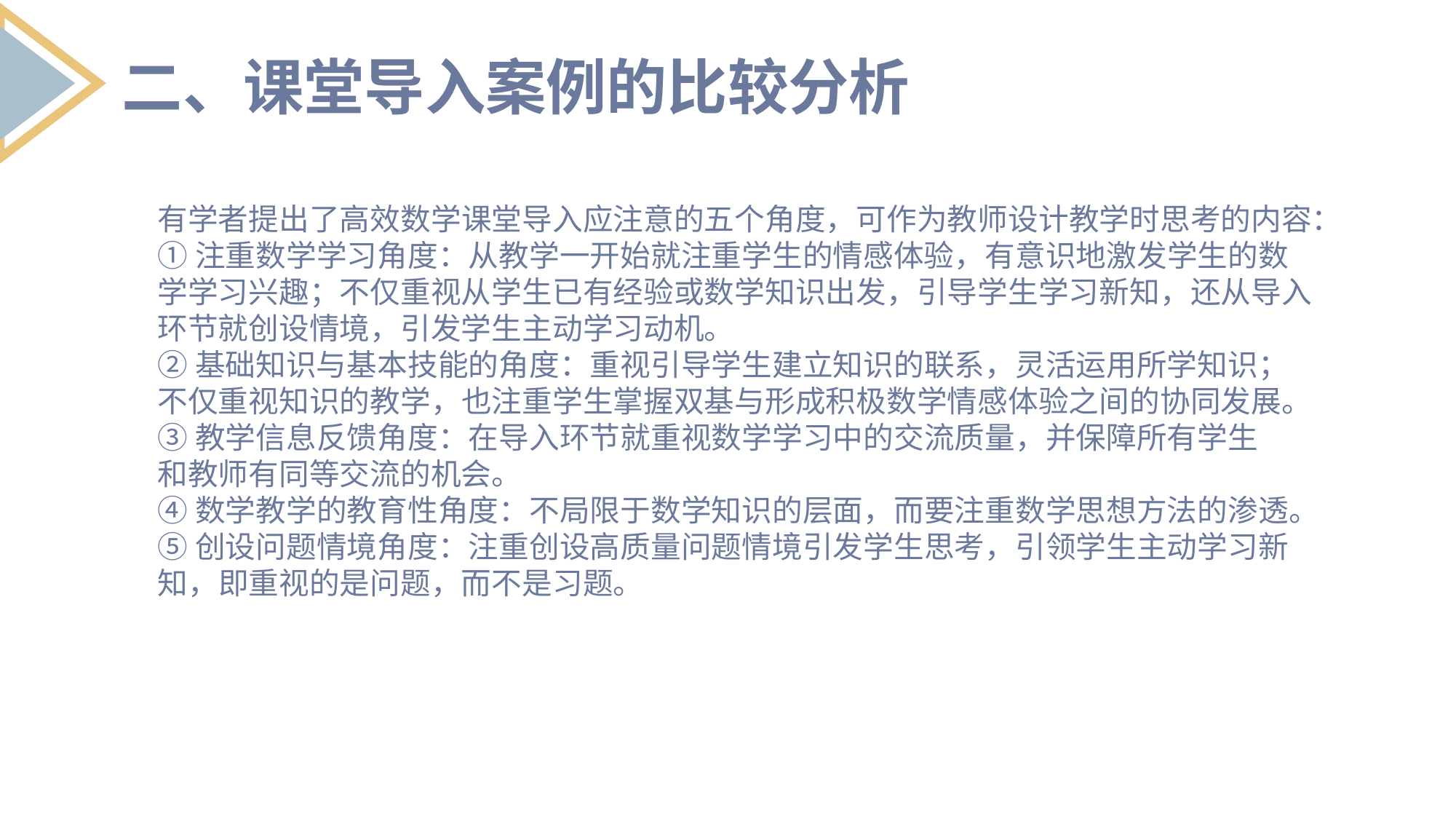

二、课堂导入案例的比较分析

有学者提出了高效数学课堂导入应注意的五个角度，可作为教师设计教学时思考的内容：
①注重数学学习角度：从教学一开始就注重学生的情感体验，有意识地激发学生的数学学习兴趣；不仅重视从学生已有经验或数学知识出发，引导学生学习新知，还从导入环节就创设情境，引发学生主动学习动机。
②基础知识与基本技能的角度：重视引导学生建立知识的联系，灵活运用所学知识；不仅重视知识的教学，也注重学生掌握双基与形成积极数学情感体验之间的协同发展。
③教学信息反馈角度：在导入环节就重视数学学习中的交流质量，并保障所有学生
和教师有同等交流的机会。
④数学教学的教育性角度：不局限于数学知识的层面，而要注重数学思想方法的渗透。
⑤创设问题情境角度：注重创设高质量问题情境引发学生思考，引领学生主动学习新知，即重视的是问题，而不是习题。